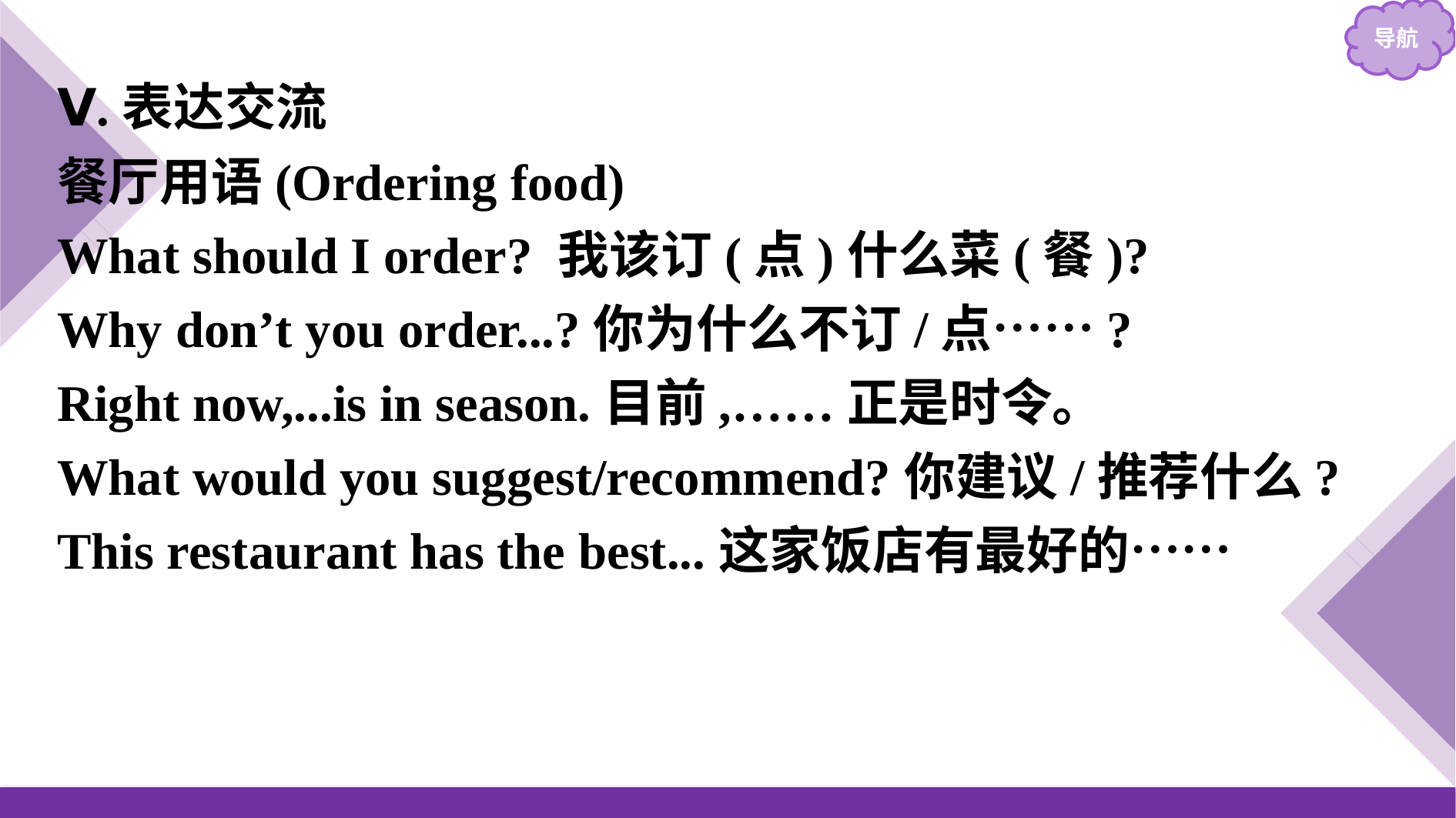

Ⅴ.表达交流
餐厅用语(Ordering food)
What should I order? 我该订(点)什么菜(餐)?
Why don’t you order...?你为什么不订/点……?
Right now,...is in season.目前,……正是时令。
What would you suggest/recommend?你建议/推荐什么?
This restaurant has the best...这家饭店有最好的……